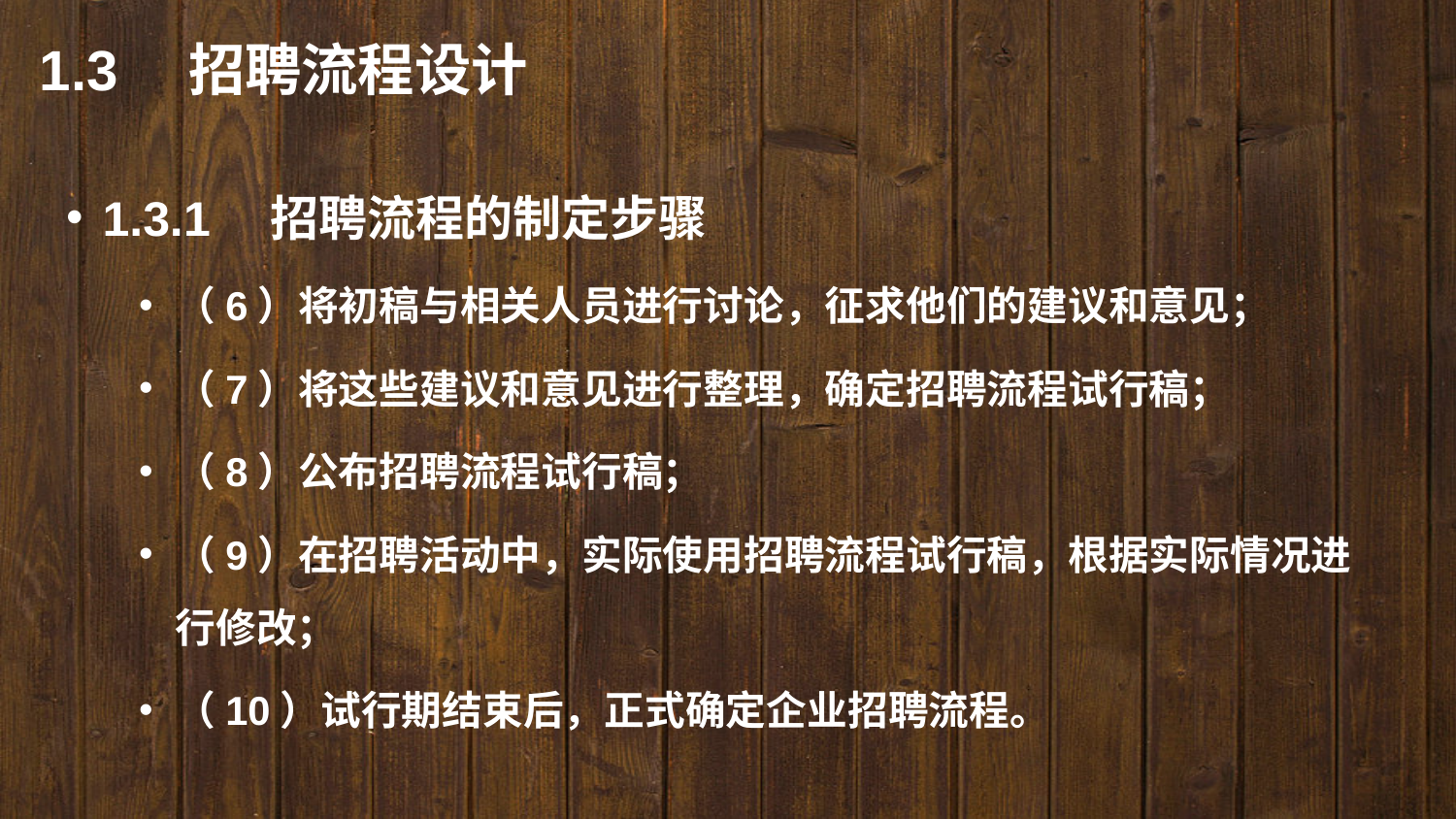

1.3　招聘流程设计
1.3.1　招聘流程的制定步骤
（6）将初稿与相关人员进行讨论，征求他们的建议和意见；
（7）将这些建议和意见进行整理，确定招聘流程试行稿；
（8）公布招聘流程试行稿；
（9）在招聘活动中，实际使用招聘流程试行稿，根据实际情况进行修改；
（10）试行期结束后，正式确定企业招聘流程。